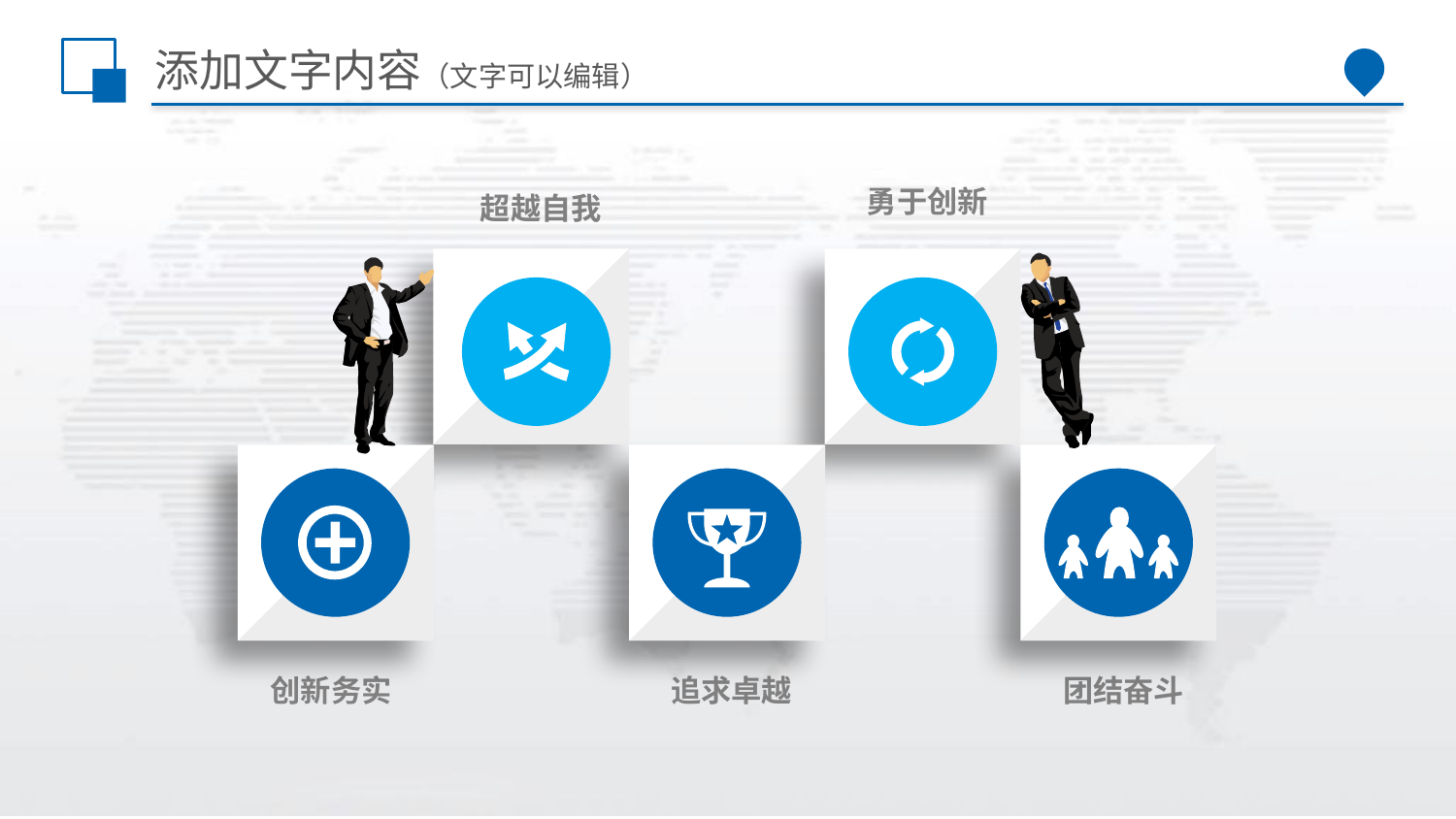

# 添加文字内容（文字可以编辑）
22
勇于创新
超越自我

创新务实
追求卓越
团结奋斗